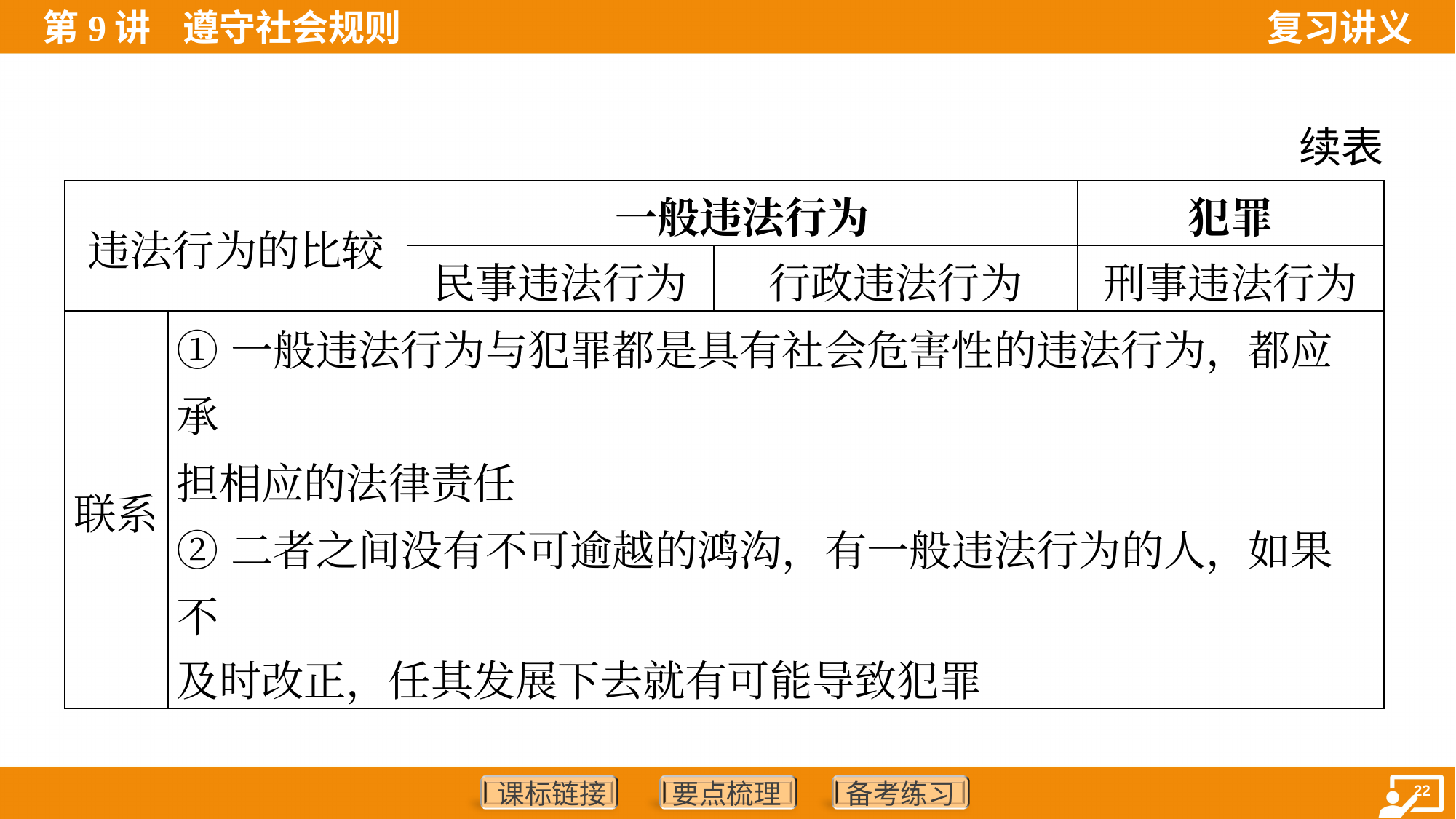

续表
| 违法行为的比较 |  | 一般违法行为 |  | 犯罪 |
| --- | --- | --- | --- | --- |
|  |  | 民事违法行为 | 行政违法行为 | 刑事违法行为 |
| 联系 | ①一般违法行为与犯罪都是具有社会危害性的违法行为，都应承 担相应的法律责任 ②二者之间没有不可逾越的鸿沟，有一般违法行为的人，如果不 及时改正，任其发展下去就有可能导致犯罪 |  |  |  |